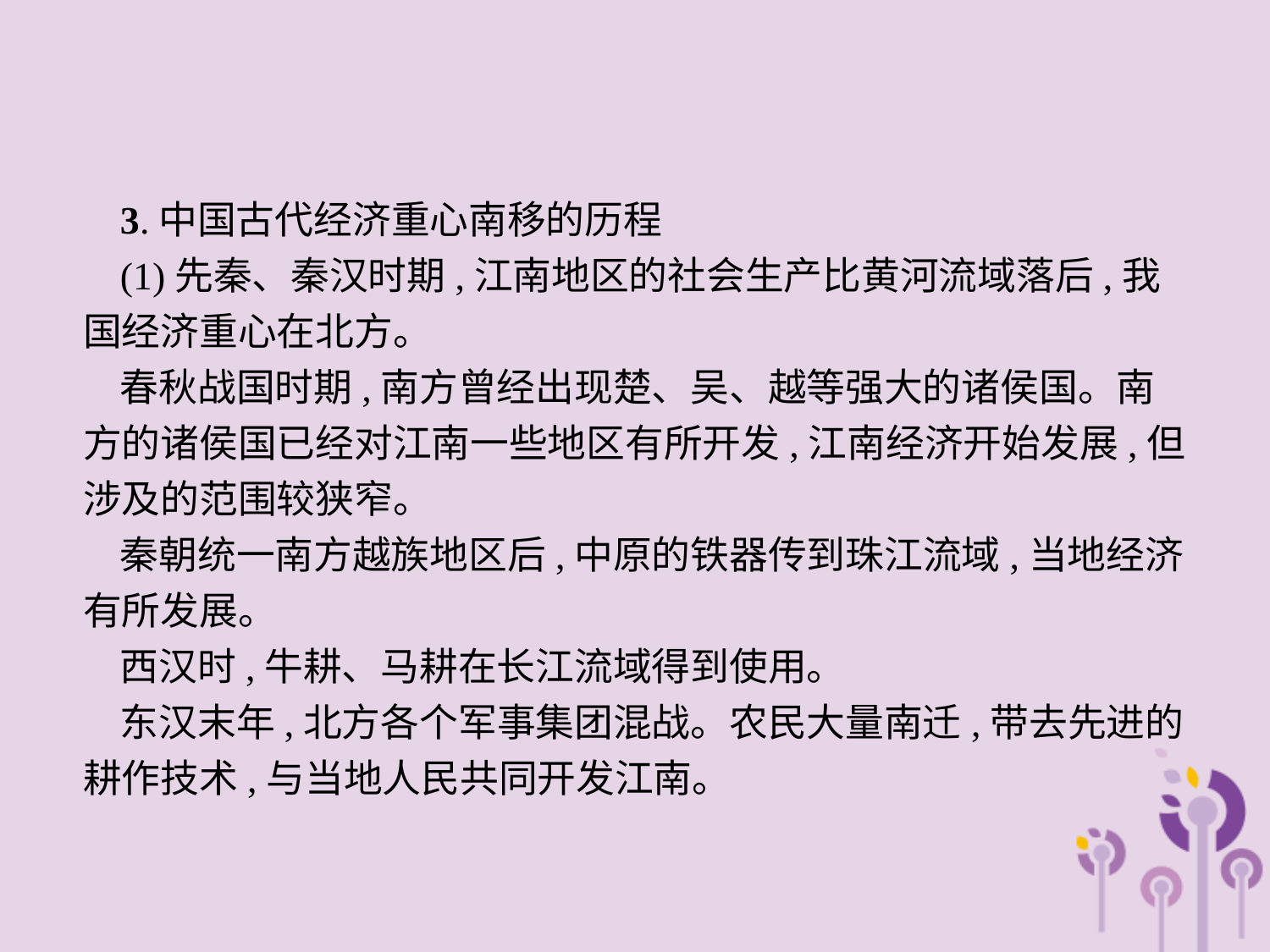

3.中国古代经济重心南移的历程
(1)先秦、秦汉时期,江南地区的社会生产比黄河流域落后,我国经济重心在北方。
春秋战国时期,南方曾经出现楚、吴、越等强大的诸侯国。南方的诸侯国已经对江南一些地区有所开发,江南经济开始发展,但涉及的范围较狭窄。
秦朝统一南方越族地区后,中原的铁器传到珠江流域,当地经济有所发展。
西汉时,牛耕、马耕在长江流域得到使用。
东汉末年,北方各个军事集团混战。农民大量南迁,带去先进的耕作技术,与当地人民共同开发江南。